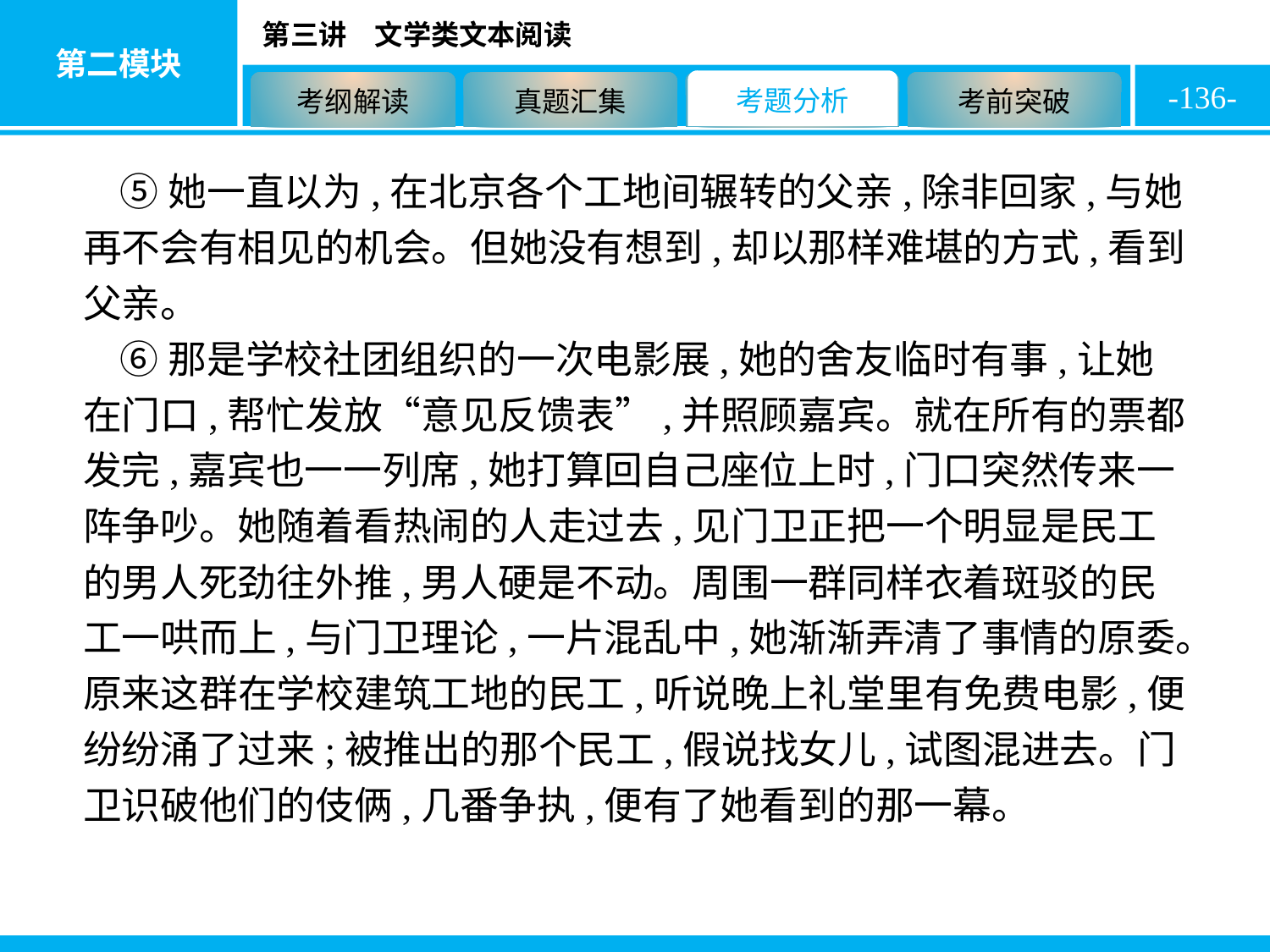

-136-
⑤她一直以为,在北京各个工地间辗转的父亲,除非回家,与她再不会有相见的机会。但她没有想到,却以那样难堪的方式,看到父亲。
⑥那是学校社团组织的一次电影展,她的舍友临时有事,让她在门口,帮忙发放“意见反馈表”,并照顾嘉宾。就在所有的票都发完,嘉宾也一一列席,她打算回自己座位上时,门口突然传来一阵争吵。她随着看热闹的人走过去,见门卫正把一个明显是民工的男人死劲往外推,男人硬是不动。周围一群同样衣着斑驳的民工一哄而上,与门卫理论,一片混乱中,她渐渐弄清了事情的原委。原来这群在学校建筑工地的民工,听说晚上礼堂里有免费电影,便纷纷涌了过来;被推出的那个民工,假说找女儿,试图混进去。门卫识破他们的伎俩,几番争执,便有了她看到的那一幕。